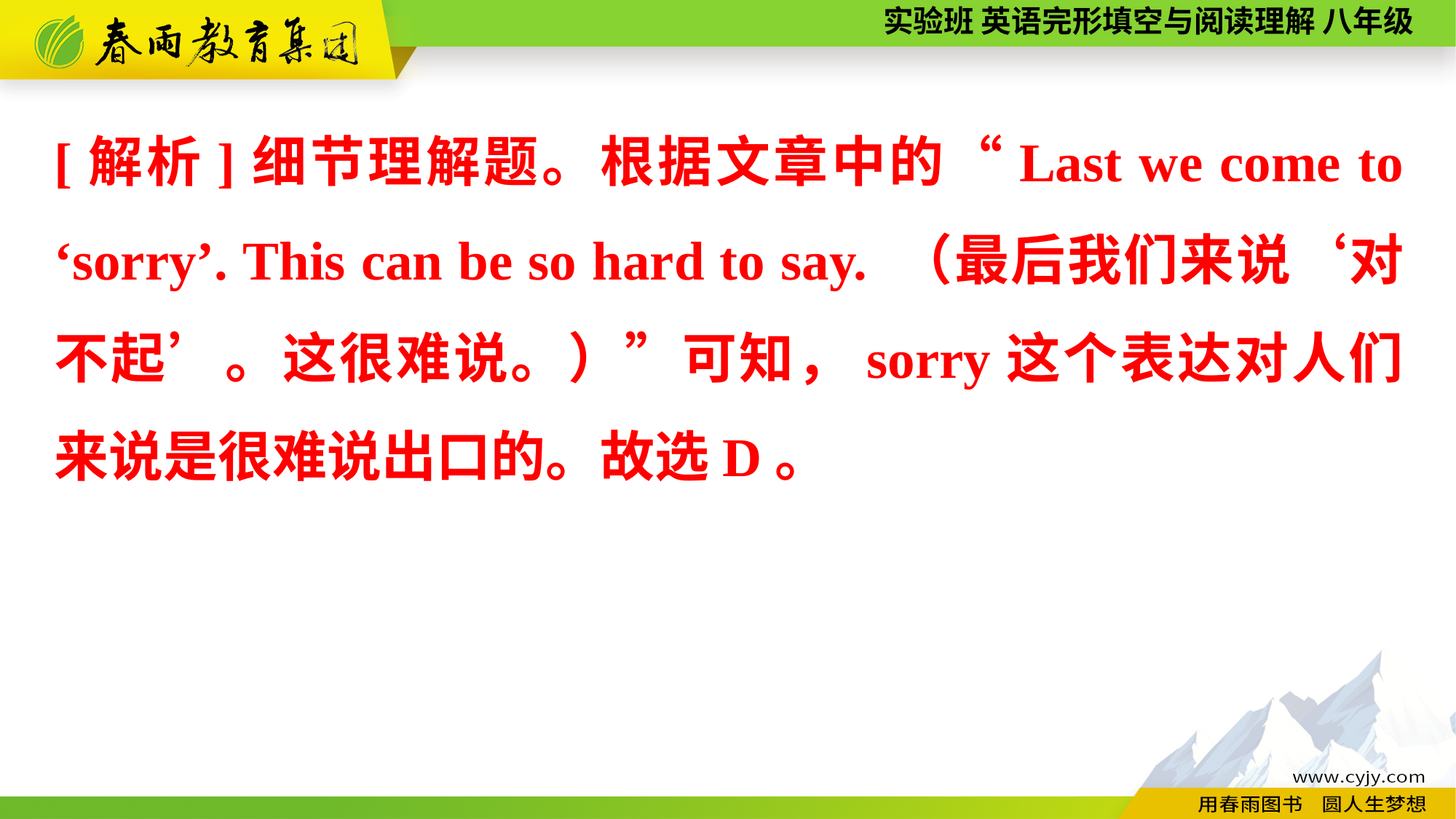

[解析]细节理解题。根据文章中的“Last we come to ‘sorry’. This can be so hard to say. （最后我们来说‘对不起’。这很难说。）”可知，sorry这个表达对人们来说是很难说出口的。故选D。